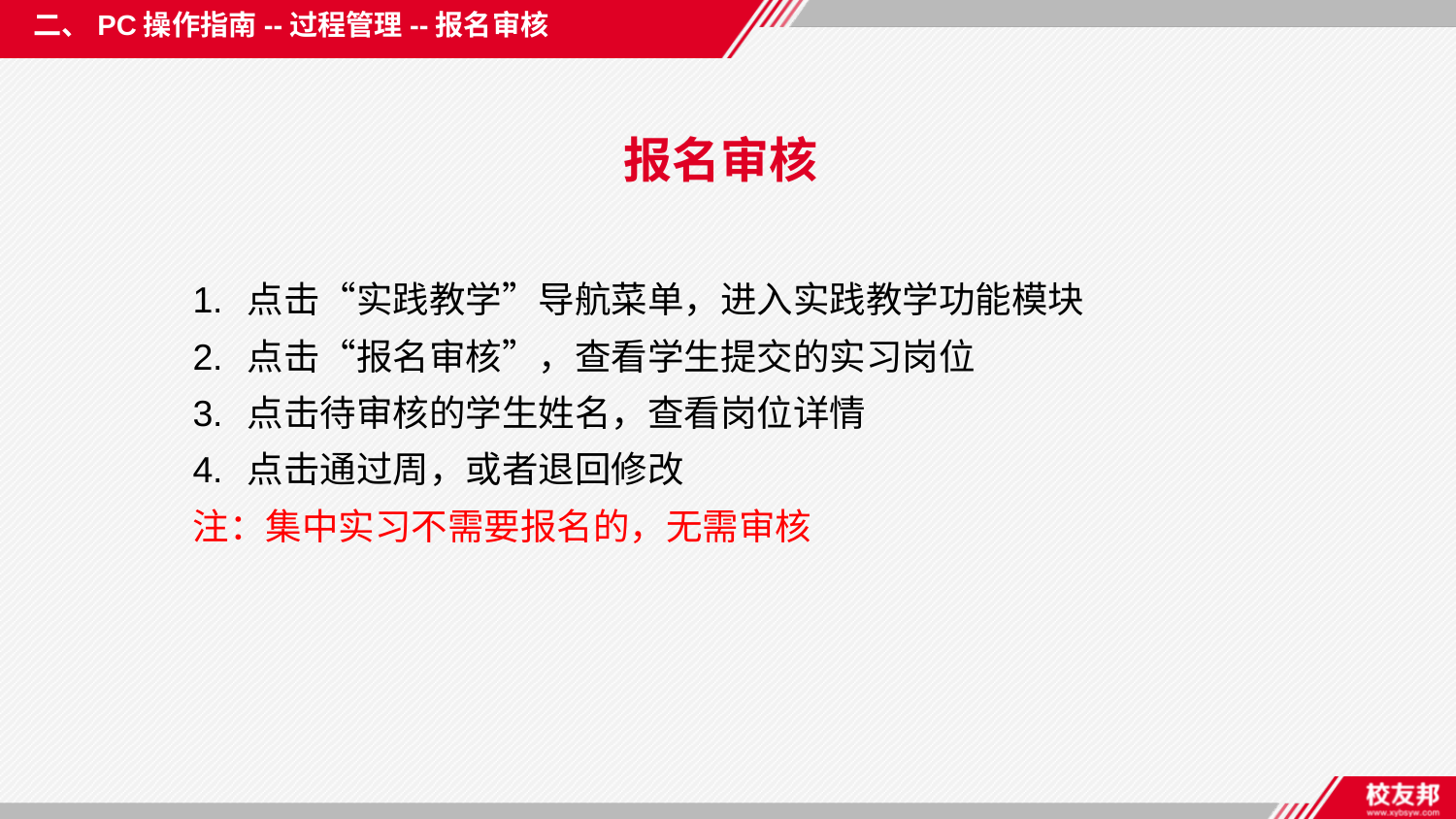

二、PC操作指南--过程管理--报名审核
报名审核

点击“实践教学”导航菜单，进入实践教学功能模块
点击“报名审核”，查看学生提交的实习岗位
点击待审核的学生姓名，查看岗位详情
点击通过周，或者退回修改
注：集中实习不需要报名的，无需审核